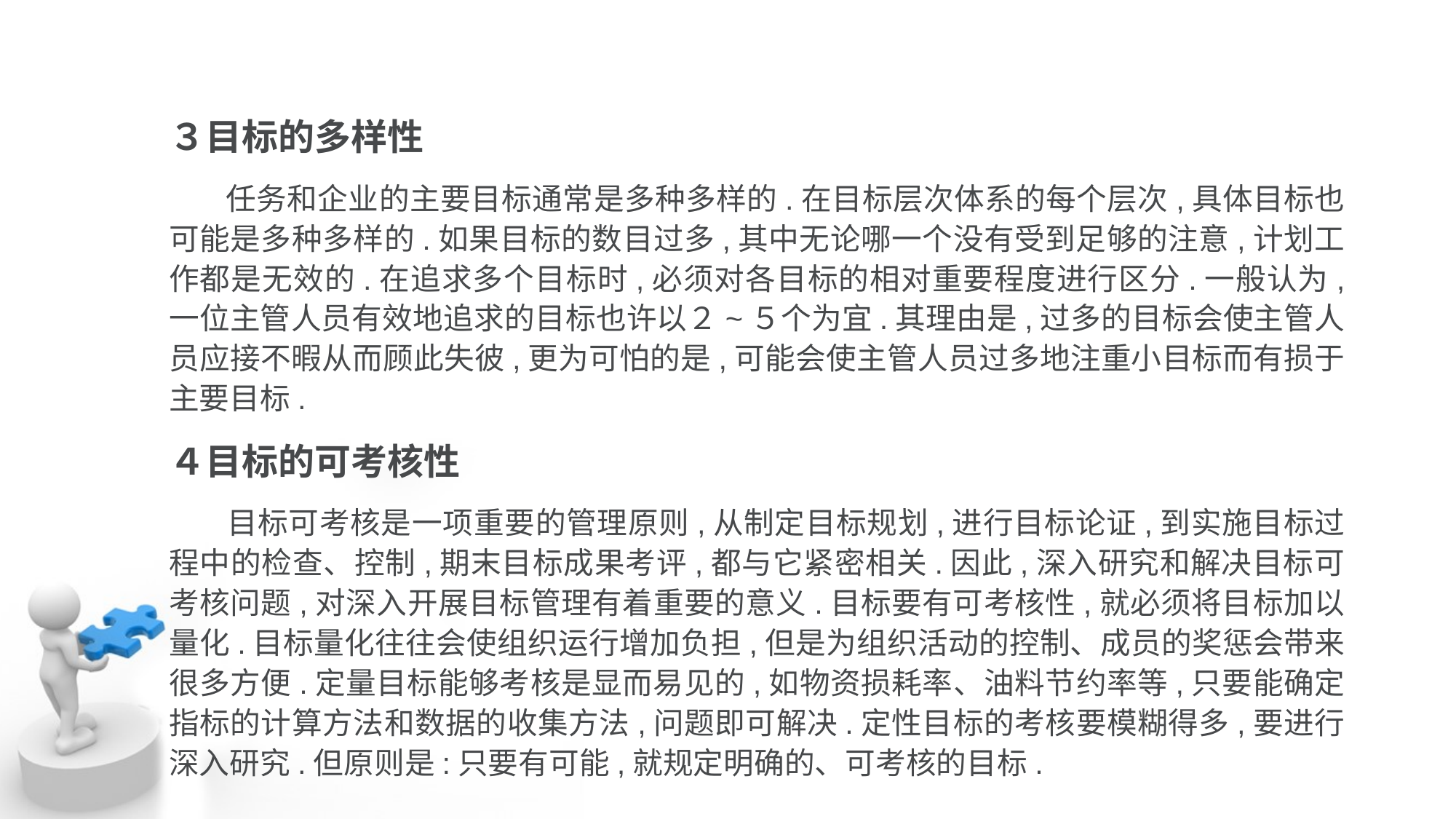

３目标的多样性
       任务和企业的主要目标通常是多种多样的.在目标层次体系的每个层次,具体目标也 可能是多种多样的.如果目标的数目过多,其中无论哪一个没有受到足够的注意,计划工 作都是无效的.在追求多个目标时,必须对各目标的相对重要程度进行区分.一般认为, 一位主管人员有效地追求的目标也许以２~５个为宜.其理由是,过多的目标会使主管人 员应接不暇从而顾此失彼,更为可怕的是,可能会使主管人员过多地注重小目标而有损于 主要目标.
４目标的可考核性
       目标可考核是一项重要的管理原则,从制定目标规划,进行目标论证,到实施目标过 程中的检查、控制,期末目标成果考评,都与它紧密相关.因此,深入研究和解决目标可 考核问题,对深入开展目标管理有着重要的意义.目标要有可考核性,就必须将目标加以 量化.目标量化往往会使组织运行增加负担,但是为组织活动的控制、成员的奖惩会带来 很多方便.定量目标能够考核是显而易见的,如物资损耗率、油料节约率等,只要能确定 指标的计算方法和数据的收集方法,问题即可解决.定性目标的考核要模糊得多,要进行 深入研究.但原则是:只要有可能,就规定明确的、可考核的目标.